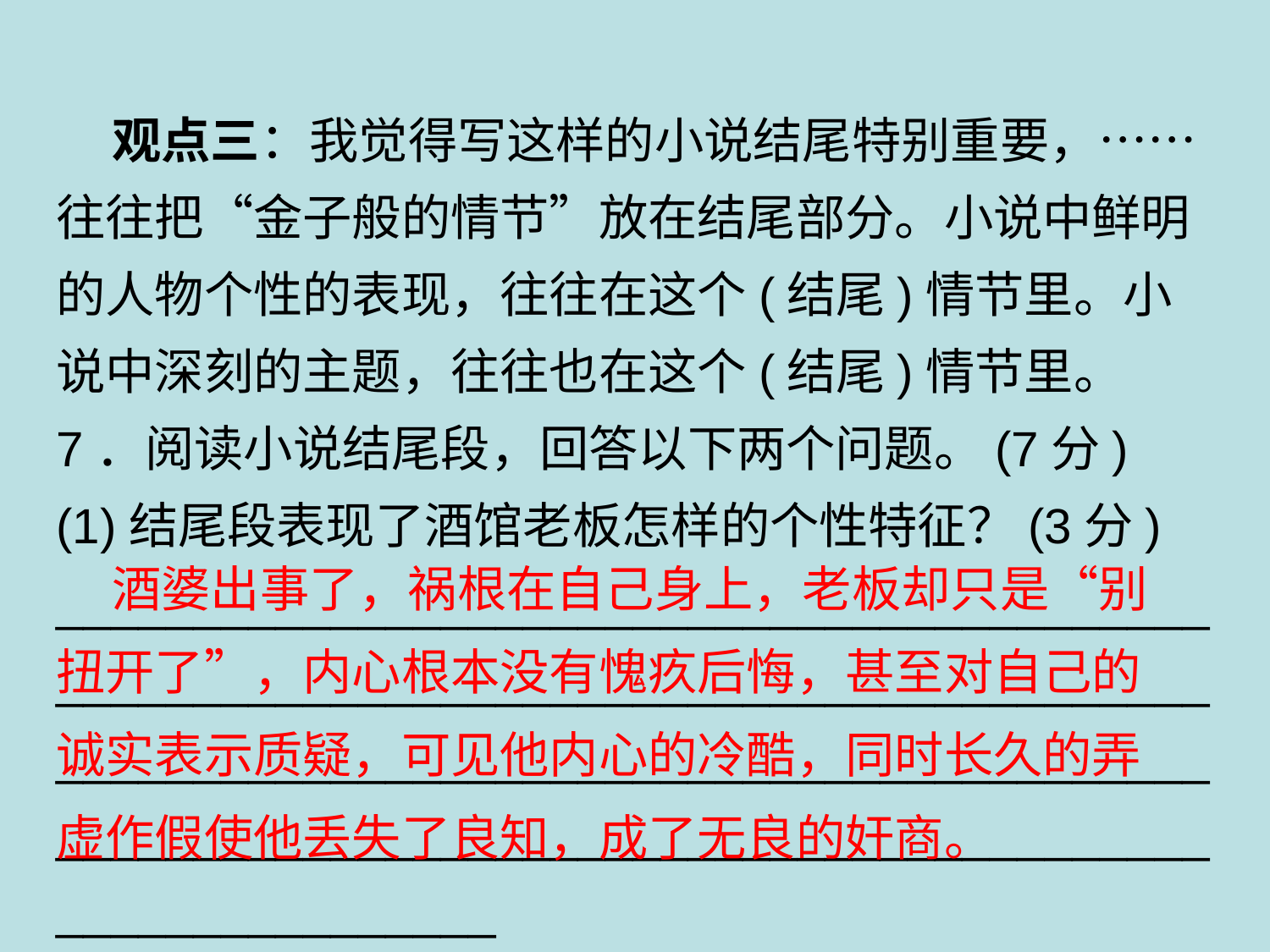

观点三：我觉得写这样的小说结尾特别重要，……往往把“金子般的情节”放在结尾部分。小说中鲜明的人物个性的表现，往往在这个(结尾)情节里。小说中深刻的主题，往往也在这个(结尾)情节里。
7．阅读小说结尾段，回答以下两个问题。(7分)
(1)结尾段表现了酒馆老板怎样的个性特征？(3分)
________________________________________________________________________________________________________________________________________________________________________________________
    酒婆出事了，祸根在自己身上，老板却只是“别扭开了”，内心根本没有愧疚后悔，甚至对自己的诚实表示质疑，可见他内心的冷酷，同时长久的弄虚作假使他丢失了良知，成了无良的奸商。